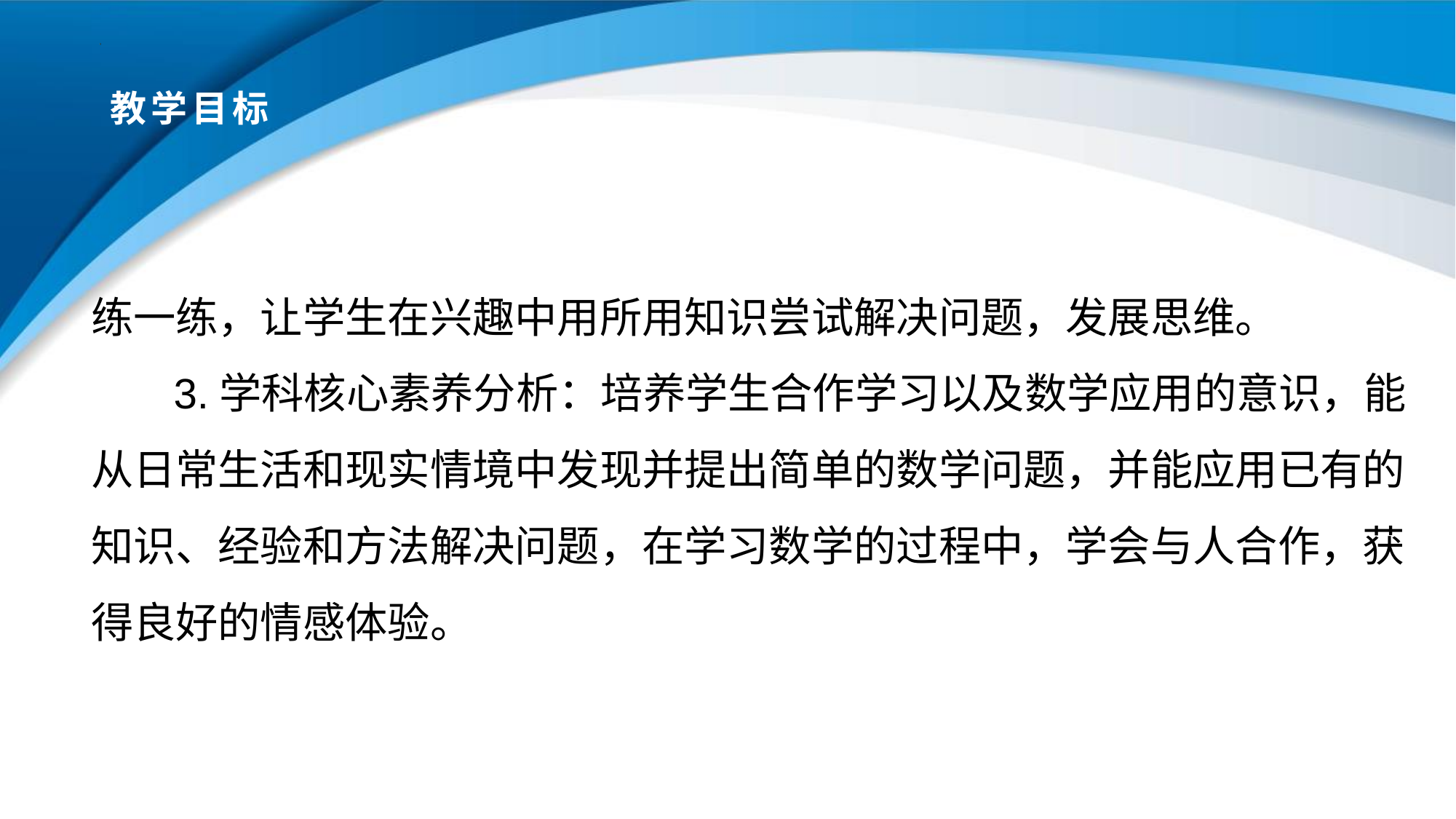

# 教学目标
练一练，让学生在兴趣中用所用知识尝试解决问题，发展思维。
       3.学科核心素养分析：培养学生合作学习以及数学应用的意识，能从日常生活和现实情境中发现并提出简单的数学问题，并能应用已有的知识、经验和方法解决问题，在学习数学的过程中，学会与人合作，获得良好的情感体验。